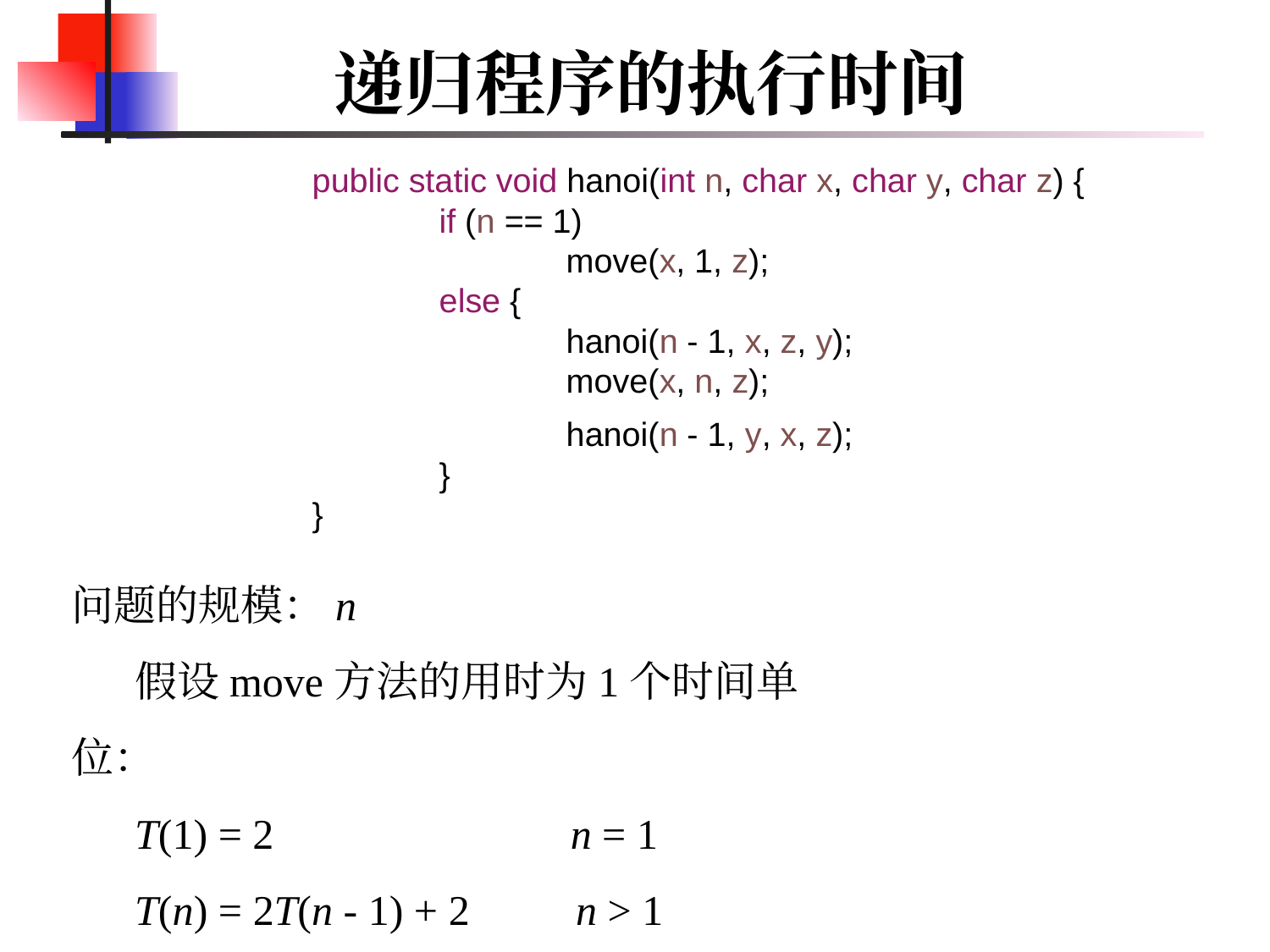

# 递归程序的执行时间
	public static void hanoi(int n, char x, char y, char z) {
		if (n == 1)
			move(x, 1, z);
		else {
			hanoi(n - 1, x, z, y);
			move(x, n, z);
			hanoi(n - 1, y, x, z);
		}
	}
问题的规模：n
假设move方法的用时为1个时间单位：
T(1) = 2                            n = 1
T(n) = 2T(n - 1) + 2          n > 1